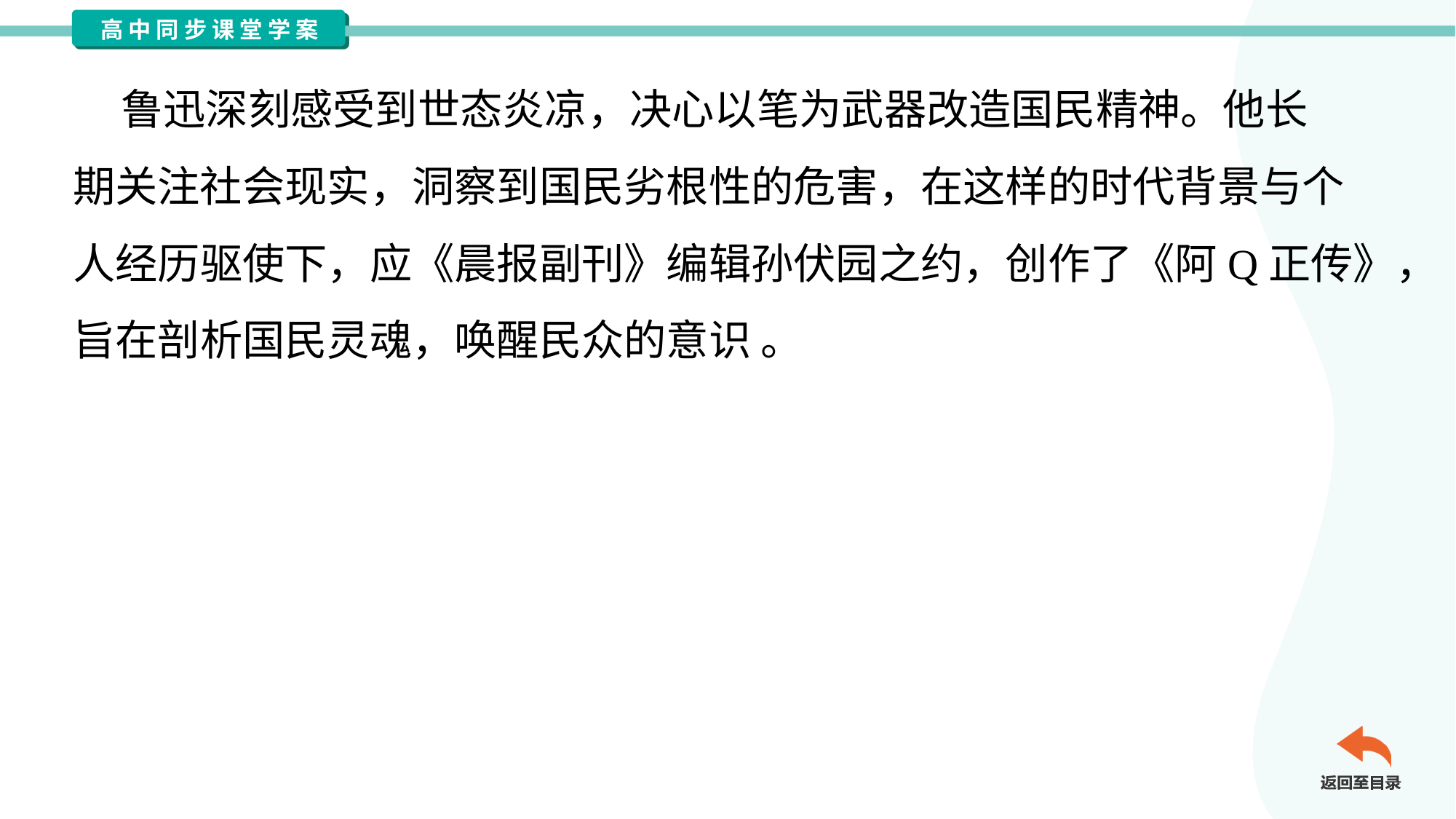

鲁迅深刻感受到世态炎凉，决心以笔为武器改造国民精神。他长
期关注社会现实，洞察到国民劣根性的危害，在这样的时代背景与个
人经历驱使下，应《晨报副刊》编辑孙伏园之约，创作了《阿Q正传》，
旨在剖析国民灵魂，唤醒民众的意识 。#1.1